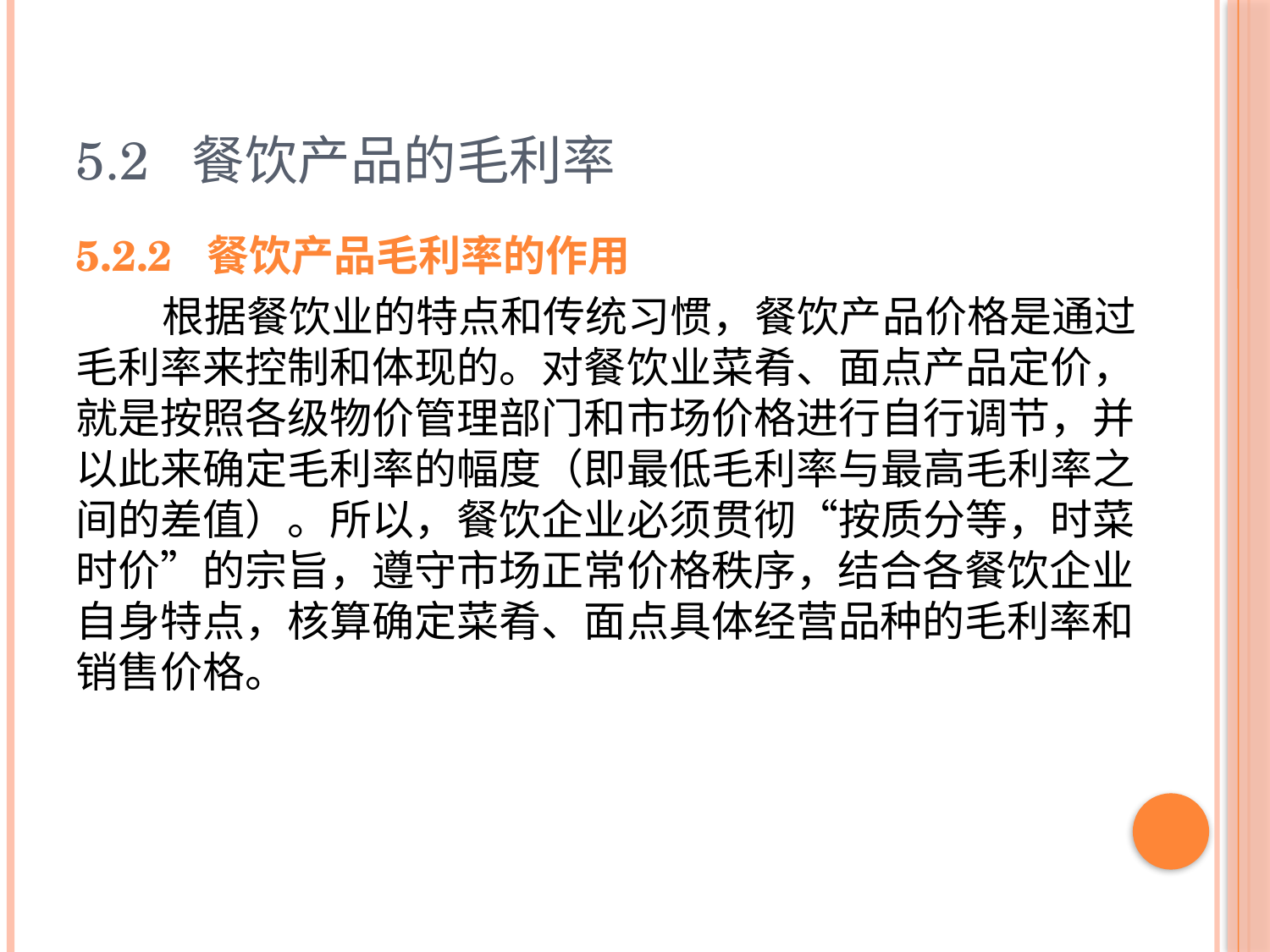

# 5.2  餐饮产品的毛利率
5.2.2  餐饮产品毛利率的作用
        根据餐饮业的特点和传统习惯，餐饮产品价格是通过毛利率来控制和体现的。对餐饮业菜肴、面点产品定价，就是按照各级物价管理部门和市场价格进行自行调节，并以此来确定毛利率的幅度（即最低毛利率与最高毛利率之间的差值）。所以，餐饮企业必须贯彻“按质分等，时菜时价”的宗旨，遵守市场正常价格秩序，结合各餐饮企业自身特点，核算确定菜肴、面点具体经营品种的毛利率和销售价格。